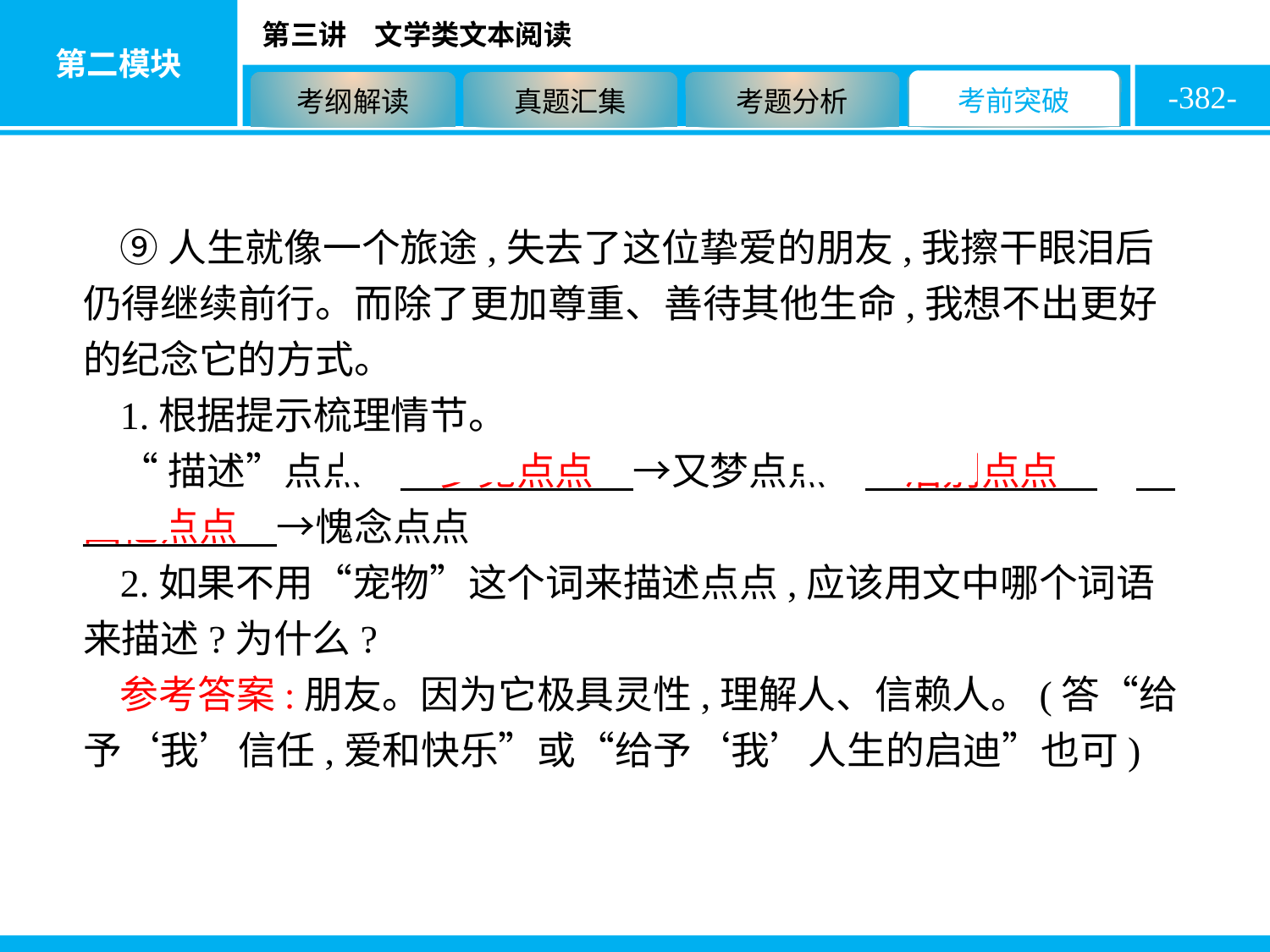

-382-
⑨人生就像一个旅途,失去了这位挚爱的朋友,我擦干眼泪后仍得继续前行。而除了更加尊重、善待其他生命,我想不出更好的纪念它的方式。
1.根据提示梳理情节。
“描述”点点→　梦见点点　→又梦点点→　泪别点点　→　回忆点点　→愧念点点
2.如果不用“宠物”这个词来描述点点,应该用文中哪个词语来描述?为什么?
参考答案:朋友。因为它极具灵性,理解人、信赖人。(答“给予‘我’信任,爱和快乐”或“给予‘我’人生的启迪”也可)